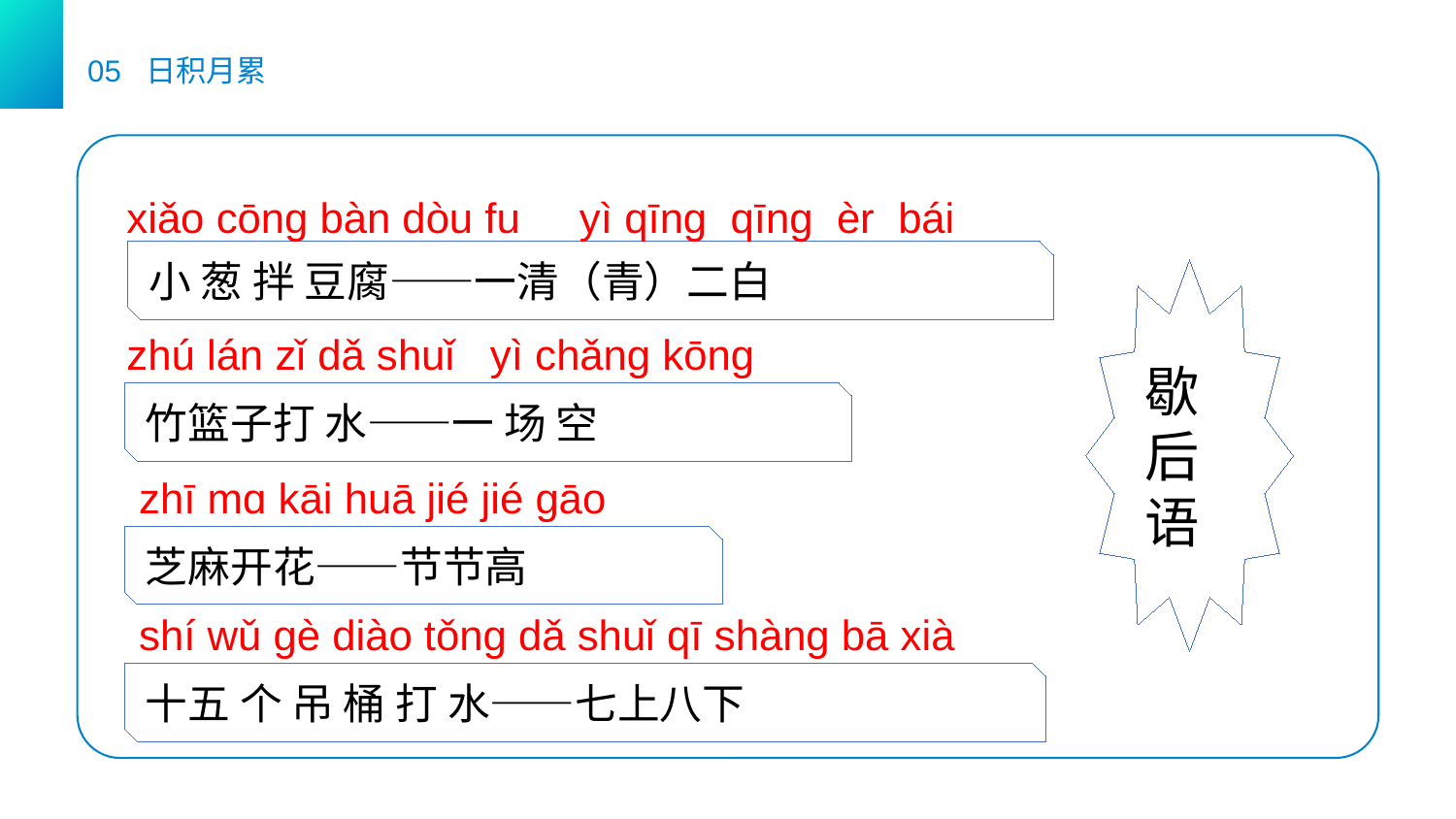

05  日积月累

xiǎo cōnɡ bàn dòu fu     yì qīnɡ  qīnɡ  èr  bái
小 葱 拌 豆腐——一清（青）二白
歇后语
zhú lán zǐ dǎ shuǐ   yì chǎnɡ kōnɡ
竹篮子打 水——一 场 空
zhī mɑ kāi huā jié jié ɡāo
芝麻开花——节节高
shí wǔ ɡè diào tǒnɡ dǎ shuǐ qī shànɡ bā xià
十五 个 吊 桶 打 水——七上八下